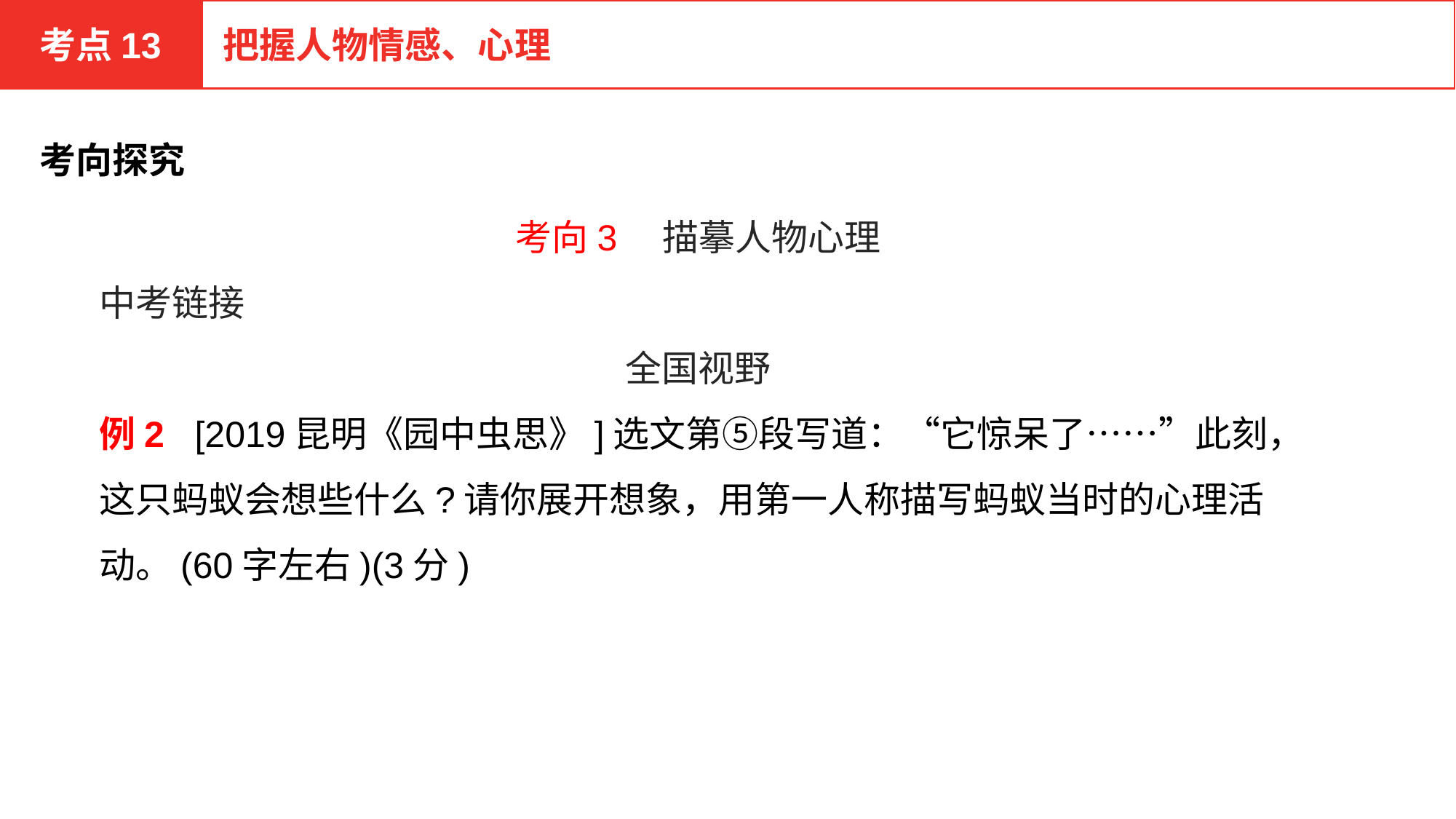

考点13
把握人物情感、心理
考向探究
考向3　描摹人物心理
中考链接
全国视野
例2   [2019昆明《园中虫思》]选文第⑤段写道：“它惊呆了……”此刻，这只蚂蚁会想些什么?请你展开想象，用第一人称描写蚂蚁当时的心理活动。(60字左右)(3分)